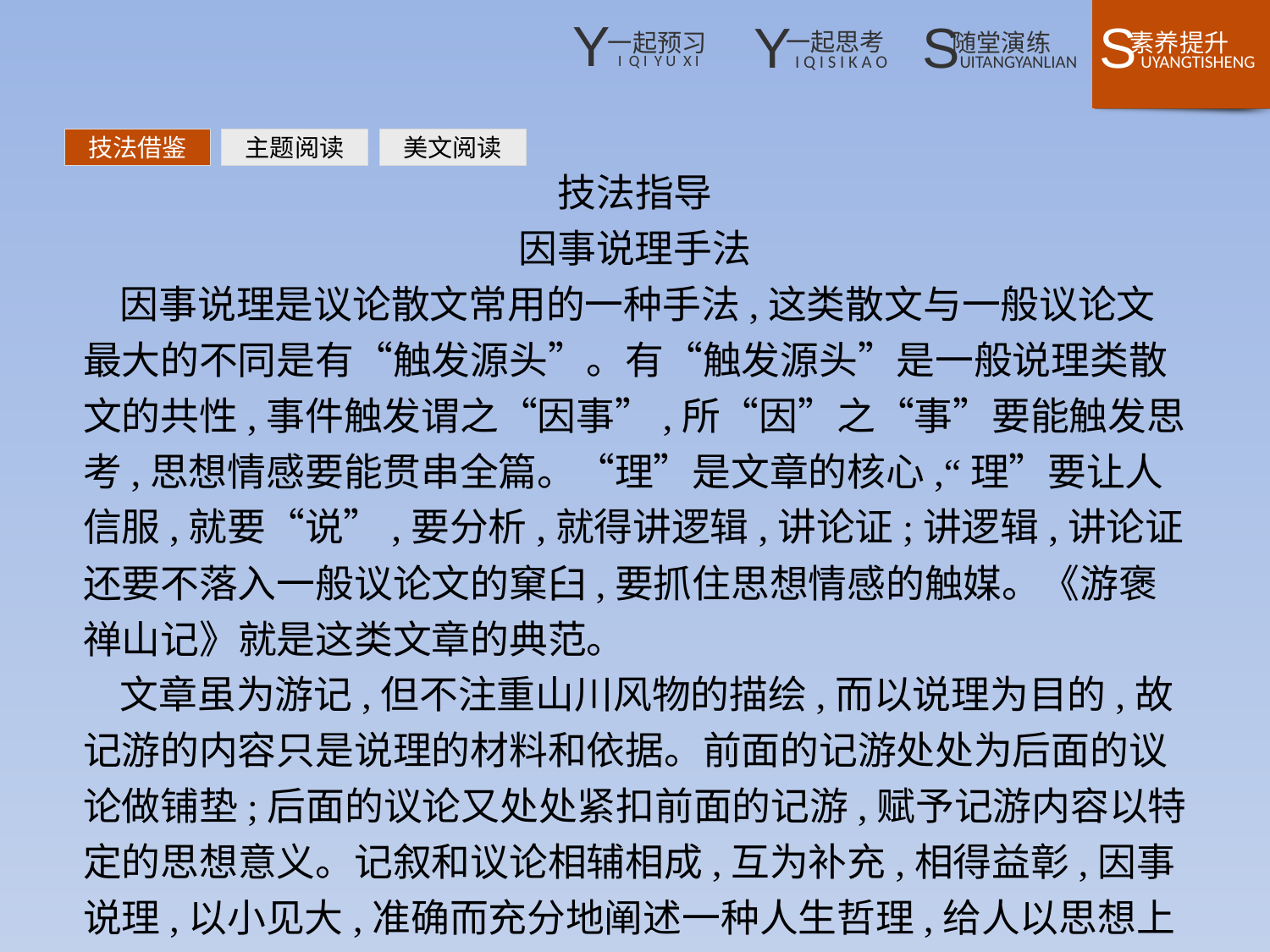

技法借鉴
主题阅读
美文阅读
技法指导
因事说理手法
因事说理是议论散文常用的一种手法,这类散文与一般议论文最大的不同是有“触发源头”。有“触发源头”是一般说理类散文的共性,事件触发谓之“因事”,所“因”之“事”要能触发思考,思想情感要能贯串全篇。“理”是文章的核心,“理”要让人信服,就要“说”,要分析,就得讲逻辑,讲论证;讲逻辑,讲论证还要不落入一般议论文的窠臼,要抓住思想情感的触媒。《游褒禅山记》就是这类文章的典范。
文章虽为游记,但不注重山川风物的描绘,而以说理为目的,故记游的内容只是说理的材料和依据。前面的记游处处为后面的议论做铺垫;后面的议论又处处紧扣前面的记游,赋予记游内容以特定的思想意义。记叙和议论相辅相成,互为补充,相得益彰,因事说理,以小见大,准确而充分地阐述一种人生哲理,给人以思想上的启发,使完美的表现形式与深刻的思想内容和谐统一。